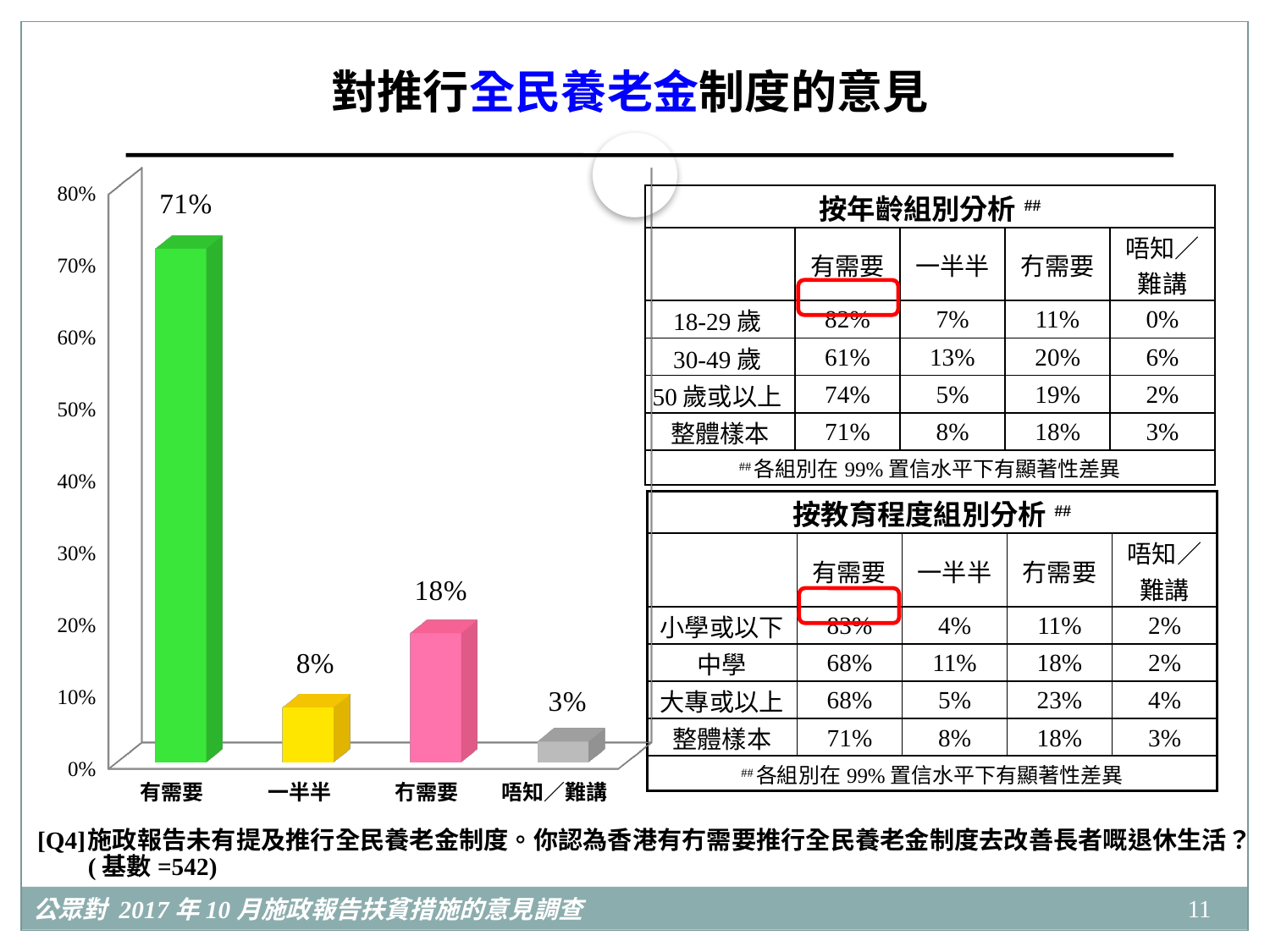

對推行全民養老金制度的意見

[unsupported chart]

| 按年齡組別分析## |  |  |  |  |
| --- | --- | --- | --- | --- |
|  | 有需要 | 一半半 | 冇需要 | 唔知／ 難講 |
| 18-29歲 | 82% | 7% | 11% | 0% |
| 30-49歲 | 61% | 13% | 20% | 6% |
| 50歲或以上 | 74% | 5% | 19% | 2% |
| 整體樣本 | 71% | 8% | 18% | 3% |
| ##各組別在99%置信水平下有顯著性差異 |  |  |  |  |

| 按教育程度組別分析## |  |  |  |  |
| --- | --- | --- | --- | --- |
|  | 有需要 | 一半半 | 冇需要 | 唔知／ 難講 |
| 小學或以下 | 83% | 4% | 11% | 2% |
| 中學 | 68% | 11% | 18% | 2% |
| 大專或以上 | 68% | 5% | 23% | 4% |
| 整體樣本 | 71% | 8% | 18% | 3% |
| ##各組別在99%置信水平下有顯著性差異 |  |  |  |  |

[Q4]	施政報告未有提及推行全民養老金制度。你認為香港有冇需要推行全民養老金制度去改善長者嘅退休生活？(基數=542)